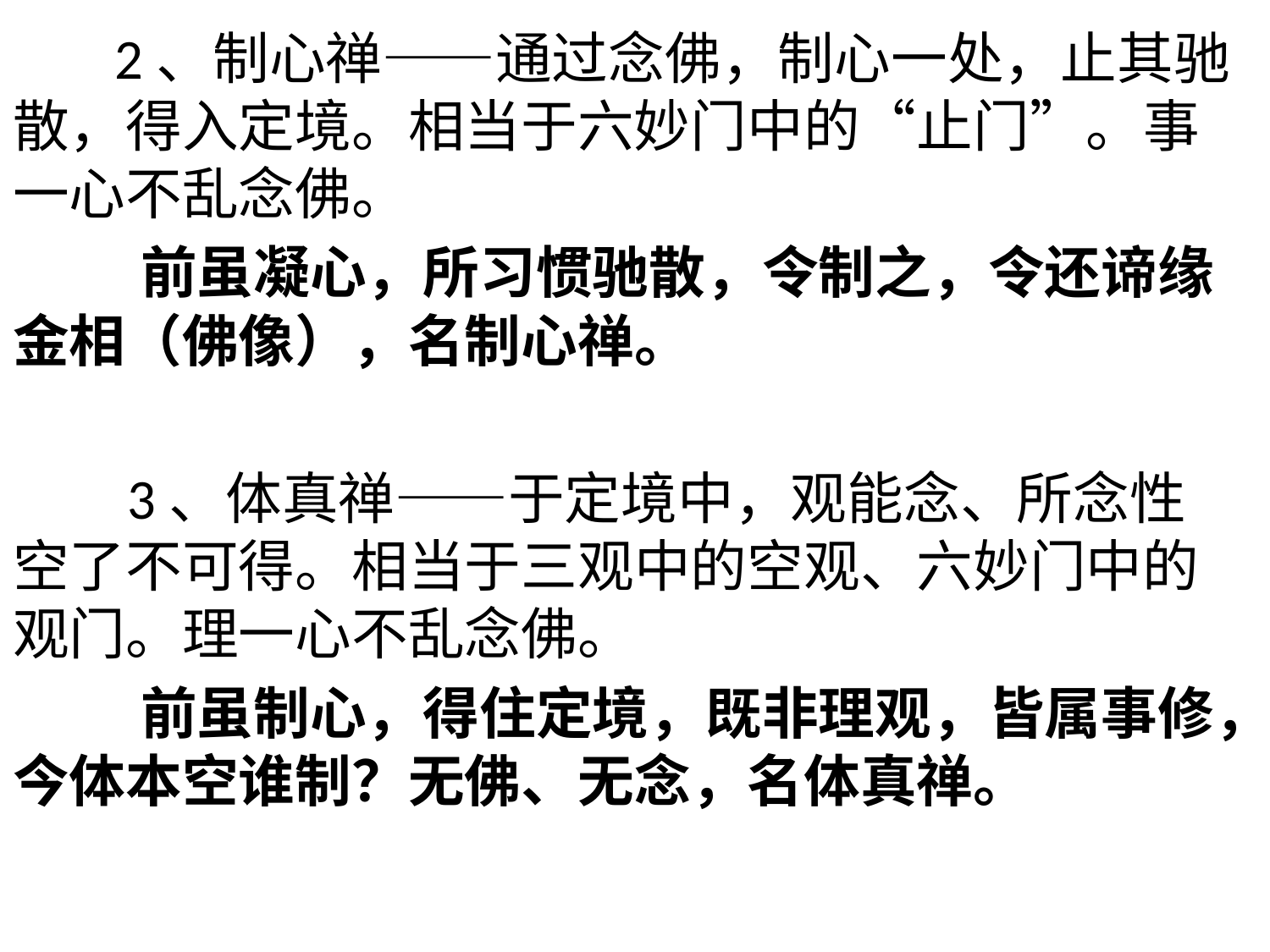

2、制心禅——通过念佛，制心一处，止其驰散，得入定境。相当于六妙门中的“止门”。事一心不乱念佛。
         前虽凝心，所习惯驰散，令制之，令还谛缘金相（佛像），名制心禅。

         3、体真禅——于定境中，观能念、所念性空了不可得。相当于三观中的空观、六妙门中的观门。理一心不乱念佛。
         前虽制心，得住定境，既非理观，皆属事修，今体本空谁制？无佛、无念，名体真禅。